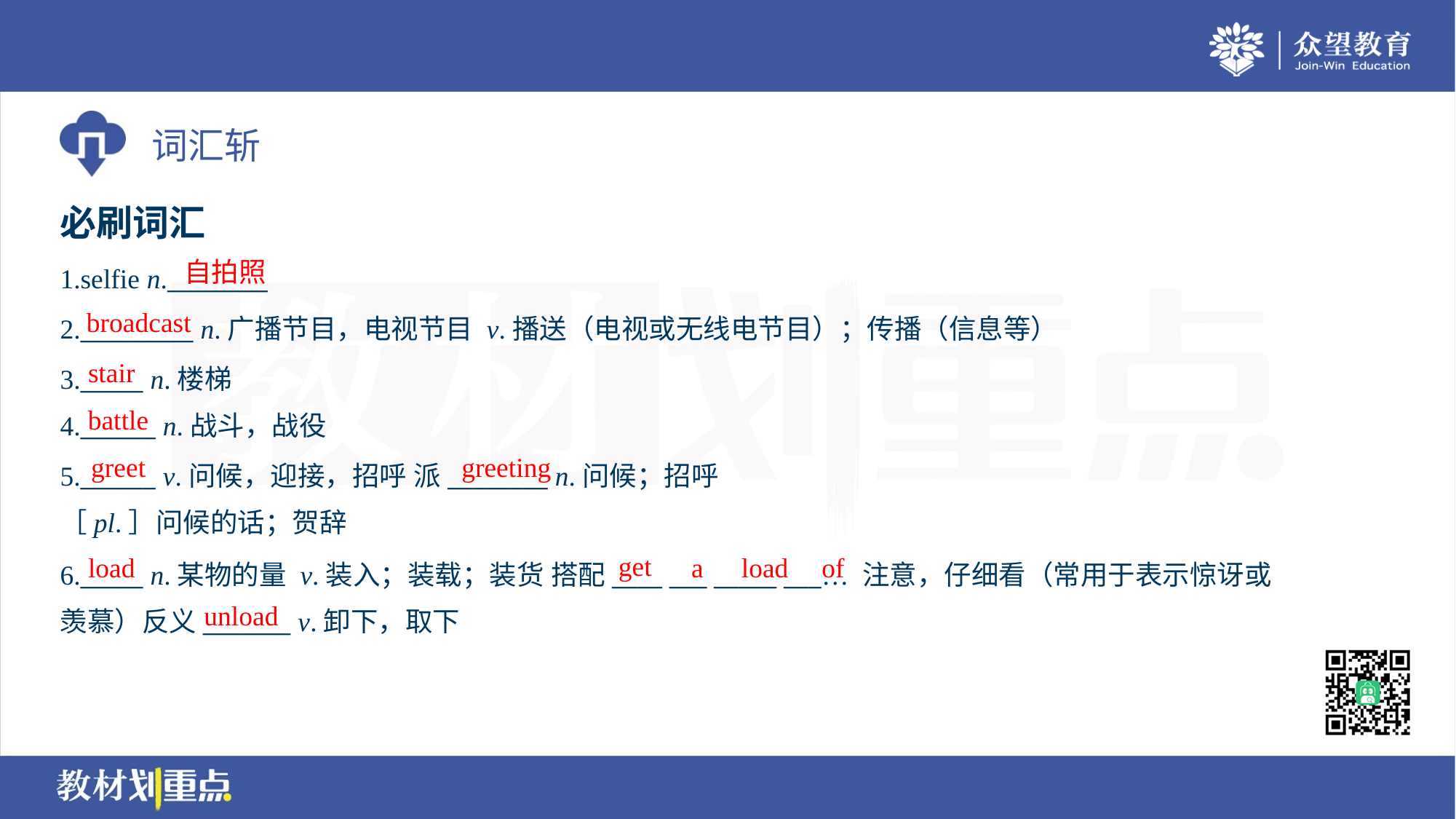

必刷词汇
自拍照
1.selfie n.________
2._________ n.广播节目，电视节目 v.播送（电视或无线电节目）；传播（信息等）
3._____ n.楼梯
4.______ n.战斗，战役
broadcast
stair
battle
greet
greeting
5.______ v.问候，迎接，招呼 派________ n.问候；招呼
［pl.］问候的话；贺辞
get
load
a
load
of
6._____ n.某物的量 v.装入；装载；装货 搭配____ ___ _____ ___… 注意，仔细看（常用于表示惊讶或
羡慕）反义_______ v.卸下，取下
unload